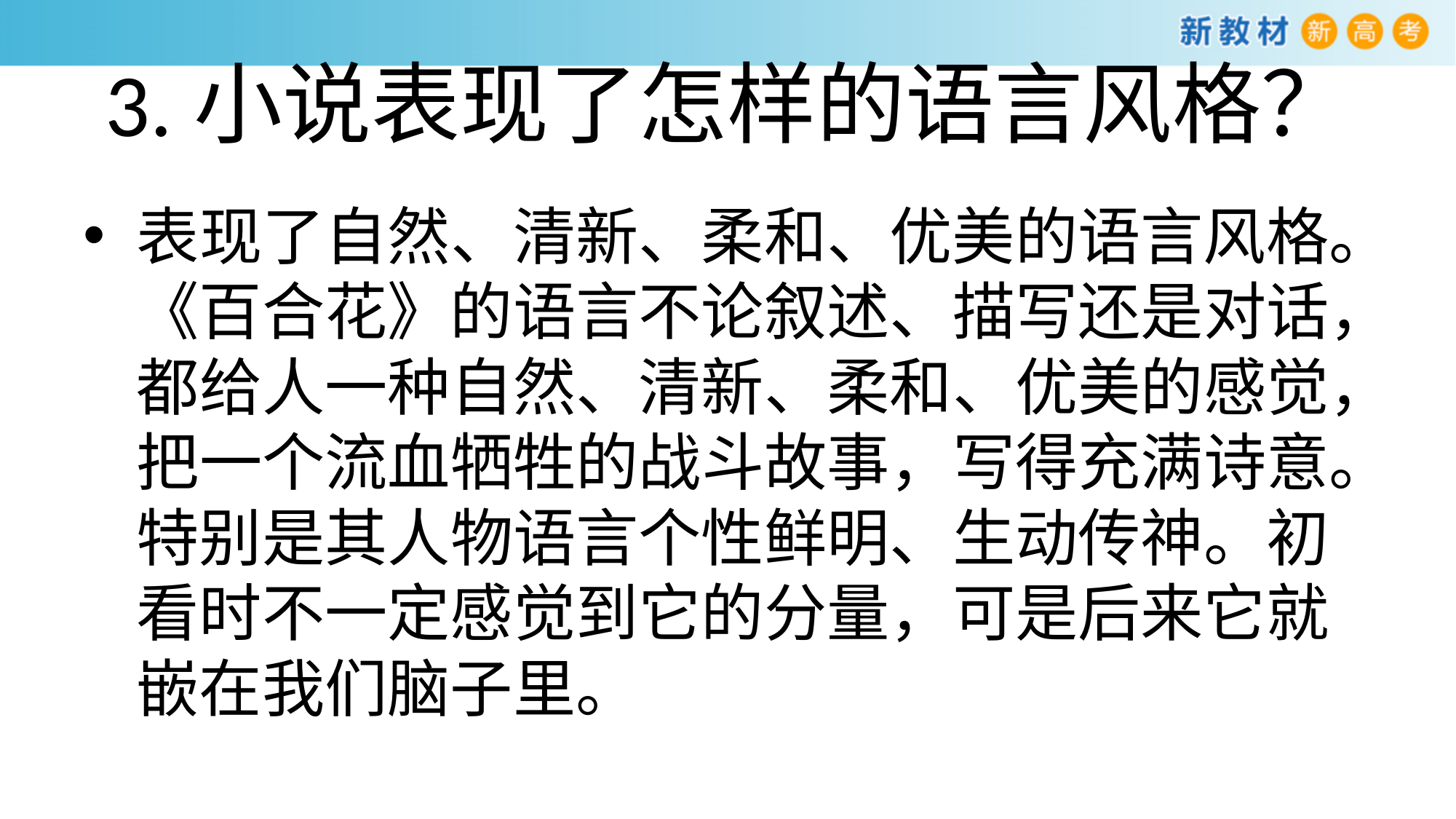

# 3.小说表现了怎样的语言风格？
表现了自然、清新、柔和、优美的语言风格。《百合花》的语言不论叙述、描写还是对话，都给人一种自然、清新、柔和、优美的感觉，把一个流血牺牲的战斗故事，写得充满诗意。特别是其人物语言个性鲜明、生动传神。初看时不一定感觉到它的分量，可是后来它就嵌在我们脑子里。